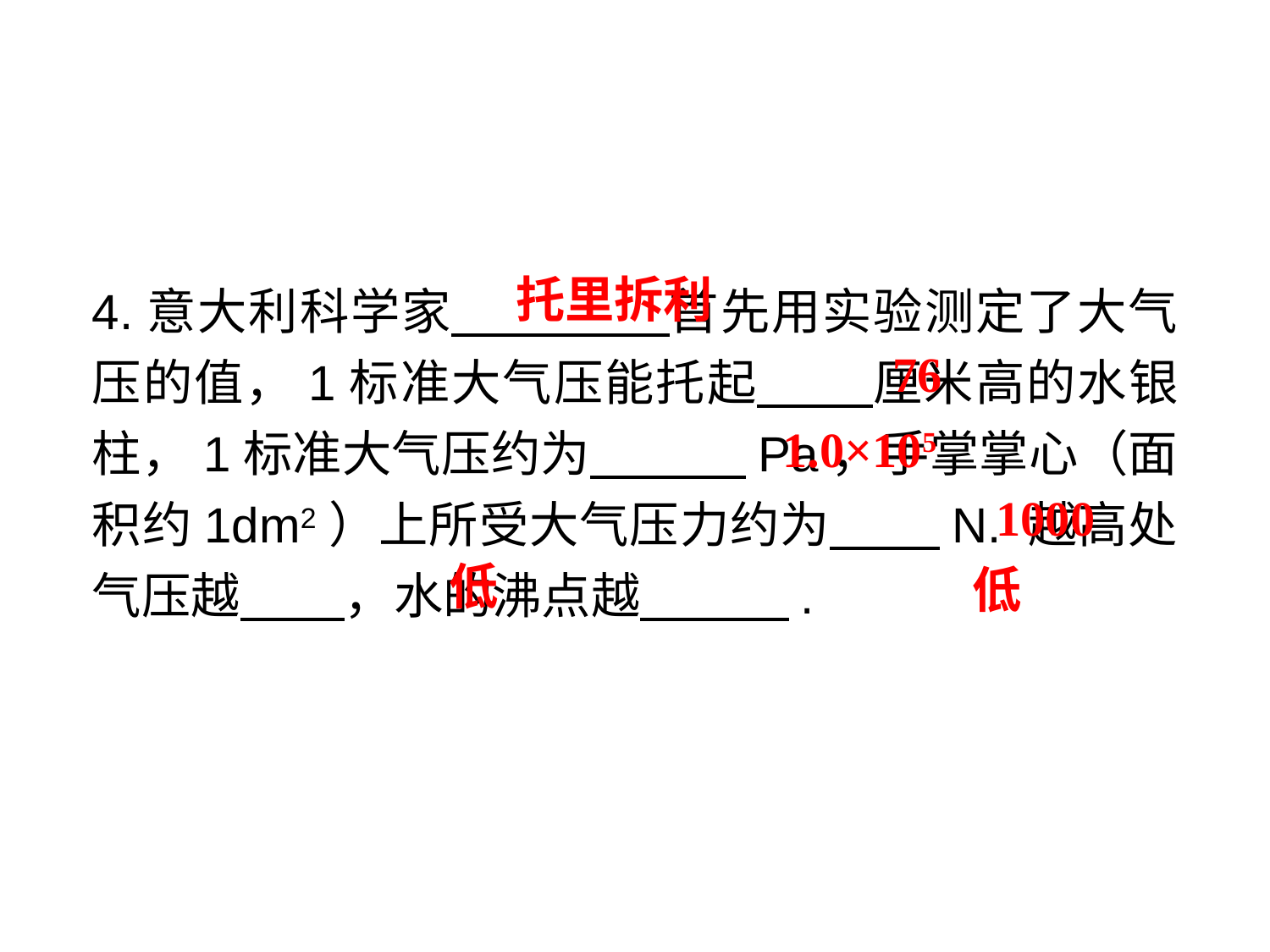

4.意大利科学家     　    　首先用实验测定了大气压的值，1标准大气压能托起     　厘米高的水银柱，1标准大气压约为     　　Pa，手掌掌心（面积约1dm2）上所受大气压力约为     　N. 越高处气压越     　，水的沸点越     　    .
托里拆利
76
1.0×105
1000
低
低